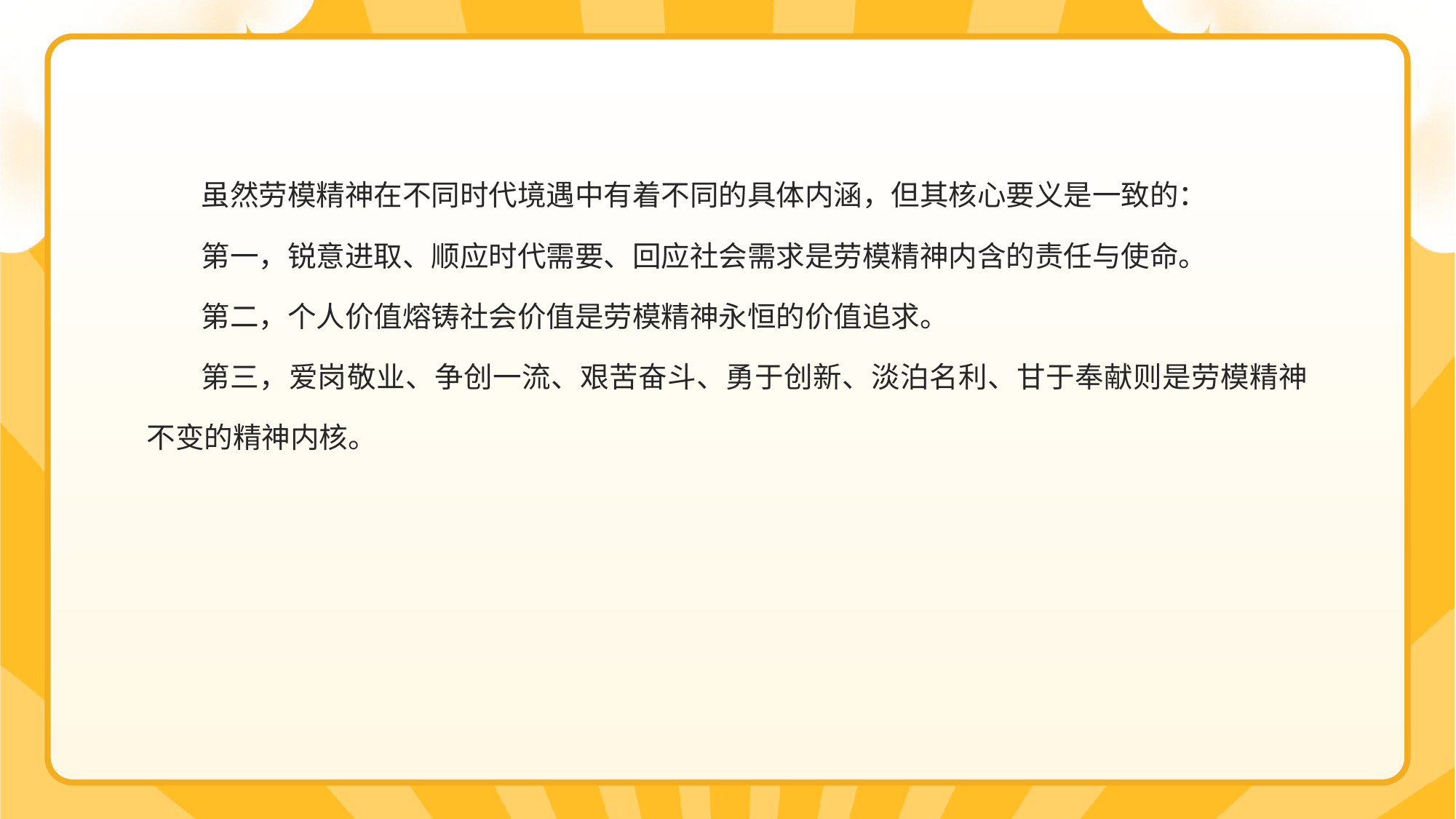

虽然劳模精神在不同时代境遇中有着不同的具体内涵，但其核心要义是一致的：
第一，锐意进取、顺应时代需要、回应社会需求是劳模精神内含的责任与使命。
第二，个人价值熔铸社会价值是劳模精神永恒的价值追求。
第三，爱岗敬业、争创一流、艰苦奋斗、勇于创新、淡泊名利、甘于奉献则是劳模精神不变的精神内核。